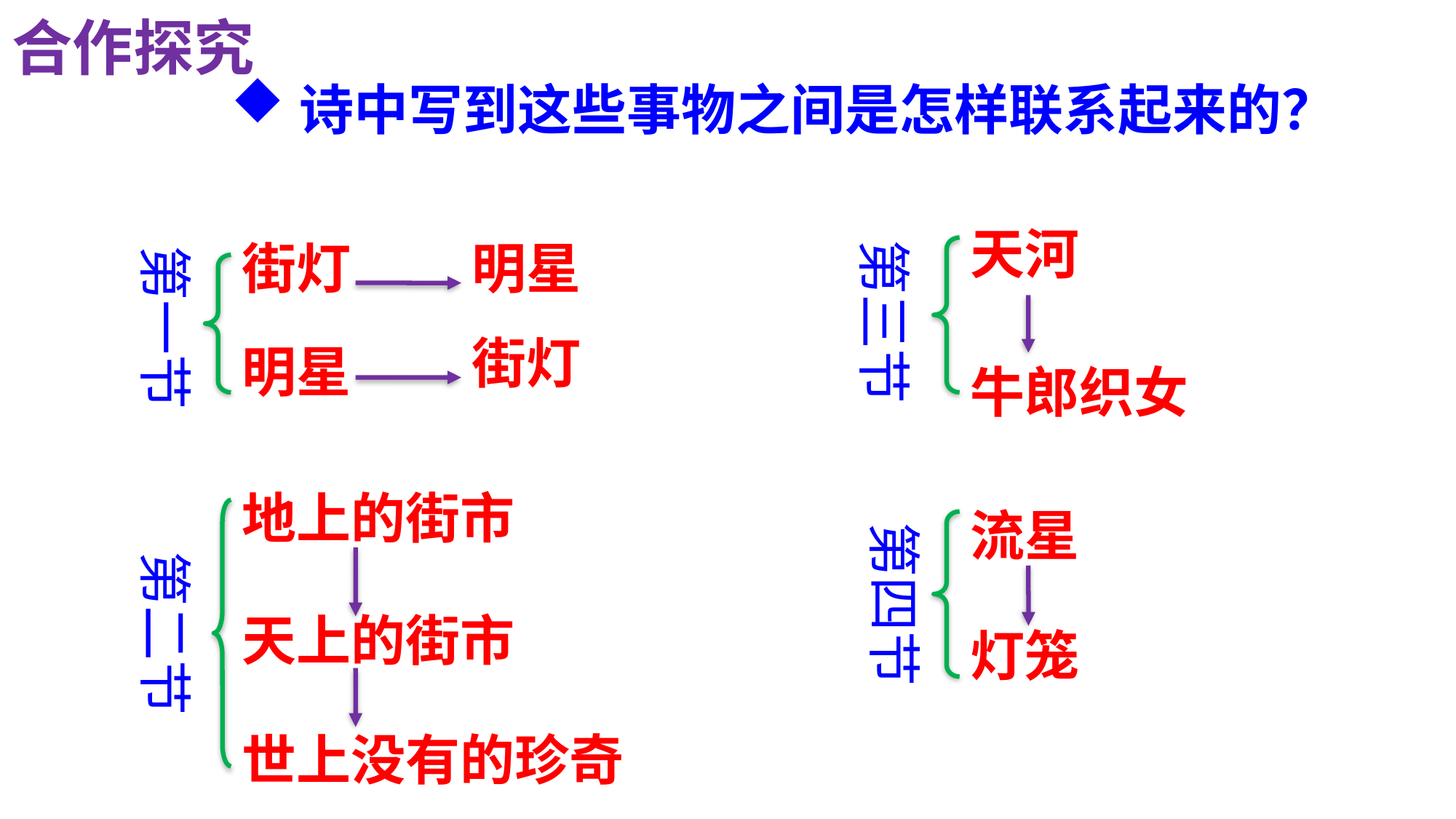

合作探究
诗中写到这些事物之间是怎样联系起来的？
天河
街灯
明星
第三节
第一节

街灯
明星
牛郎织女

地上的街市
流星

第四节

第二节

天上的街市
灯笼

世上没有的珍奇